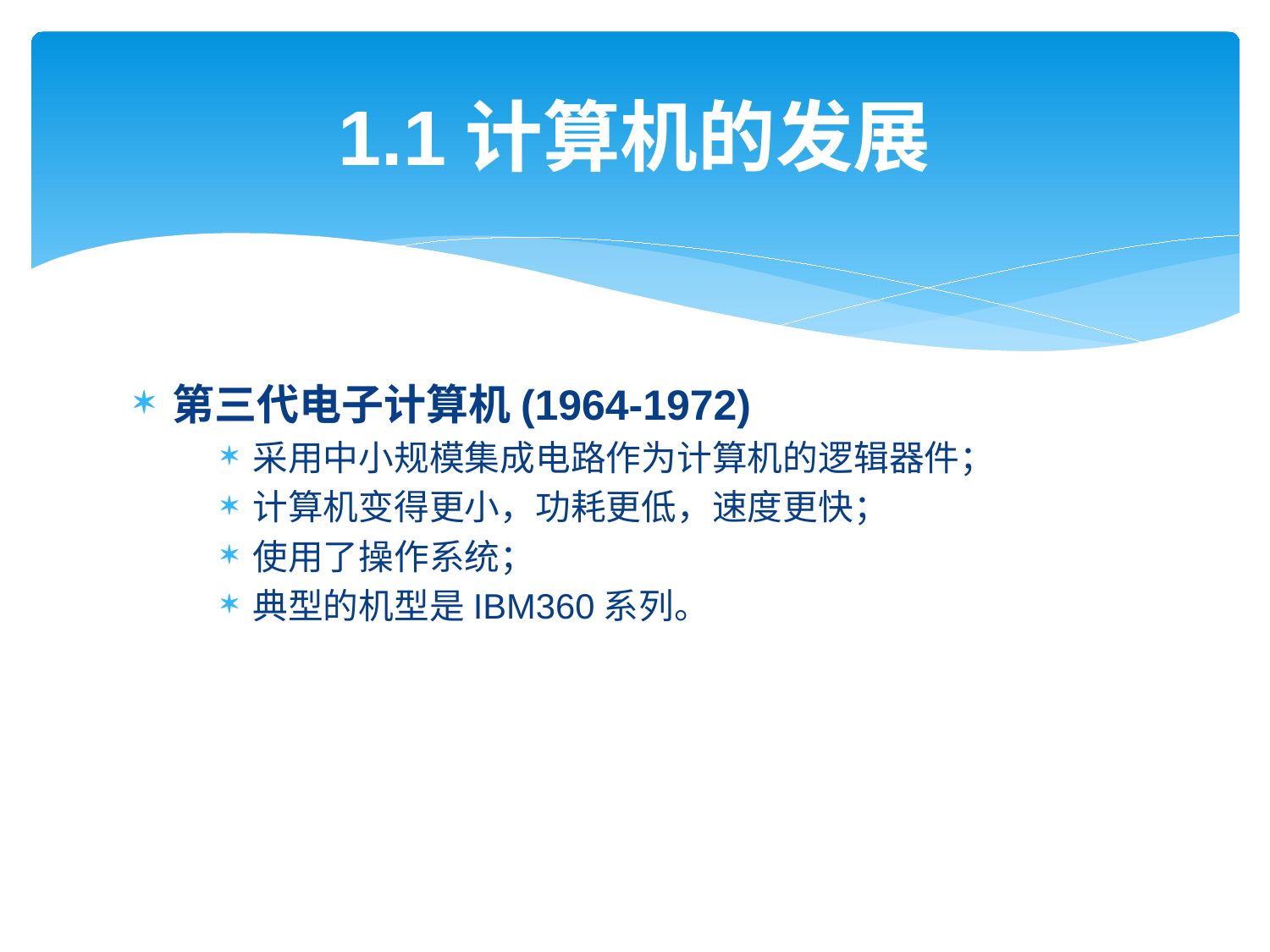

# 1.1计算机的发展
第三代电子计算机(1964-1972)
采用中小规模集成电路作为计算机的逻辑器件；
计算机变得更小，功耗更低，速度更快；
使用了操作系统；
典型的机型是IBM360系列。